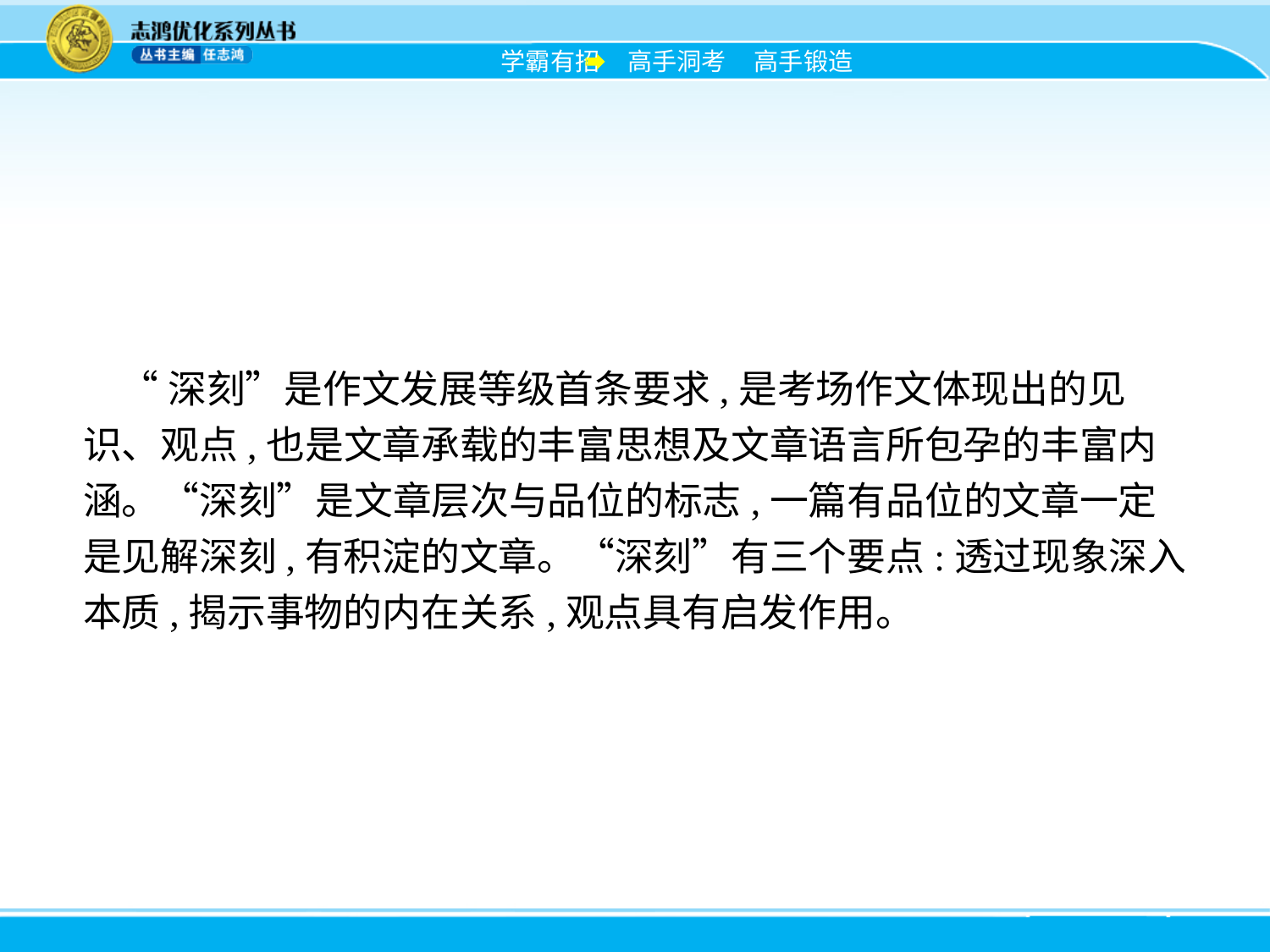

“深刻”是作文发展等级首条要求,是考场作文体现出的见识、观点,也是文章承载的丰富思想及文章语言所包孕的丰富内涵。“深刻”是文章层次与品位的标志,一篇有品位的文章一定是见解深刻,有积淀的文章。“深刻”有三个要点:透过现象深入本质,揭示事物的内在关系,观点具有启发作用。